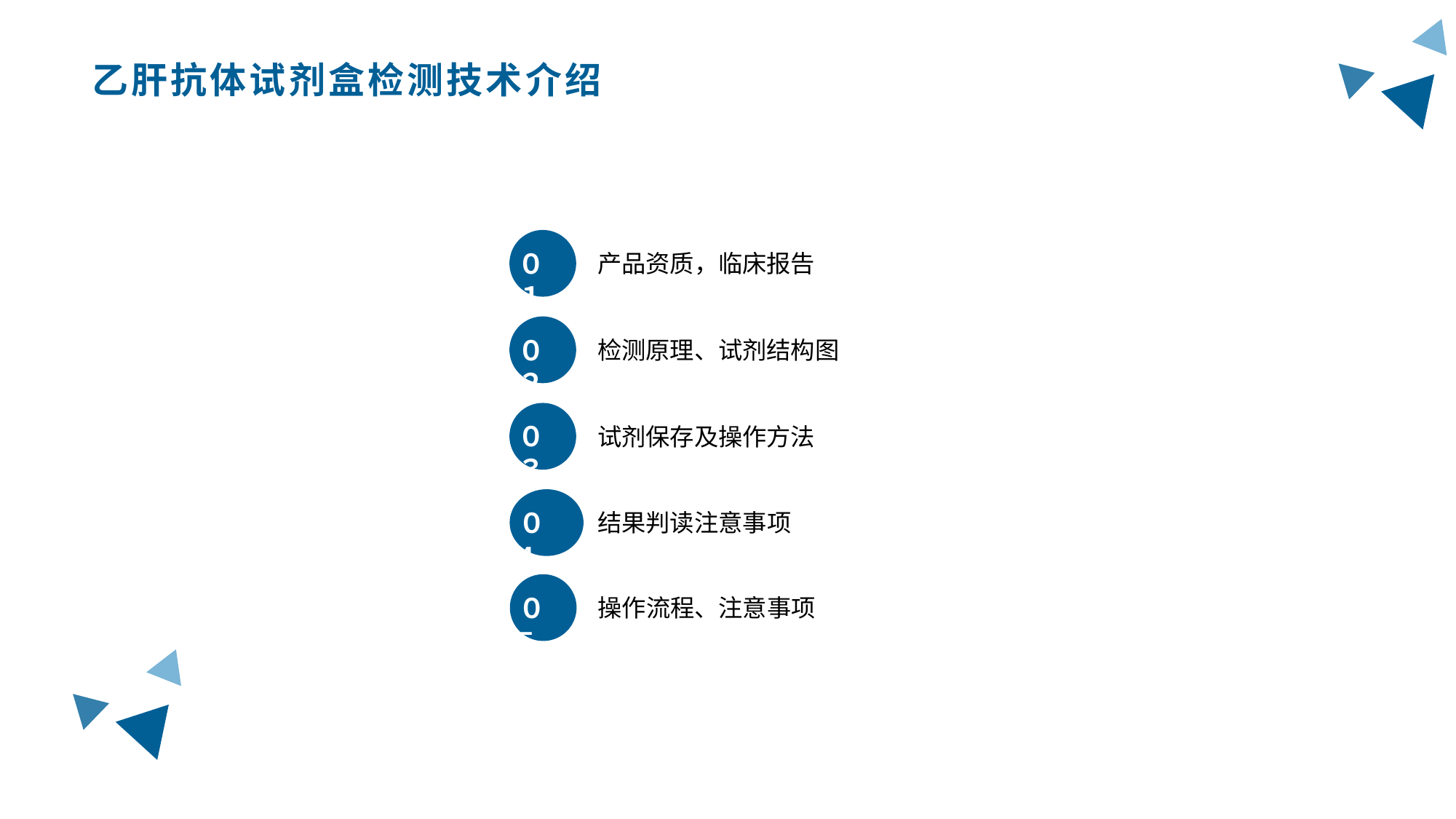

# 乙肝抗体试剂盒检测技术介绍

０１
产品资质，临床报告

０２
检测原理、试剂结构图

０３
试剂保存及操作方法

０4
结果判读注意事项

０ 5
操作流程、注意事项